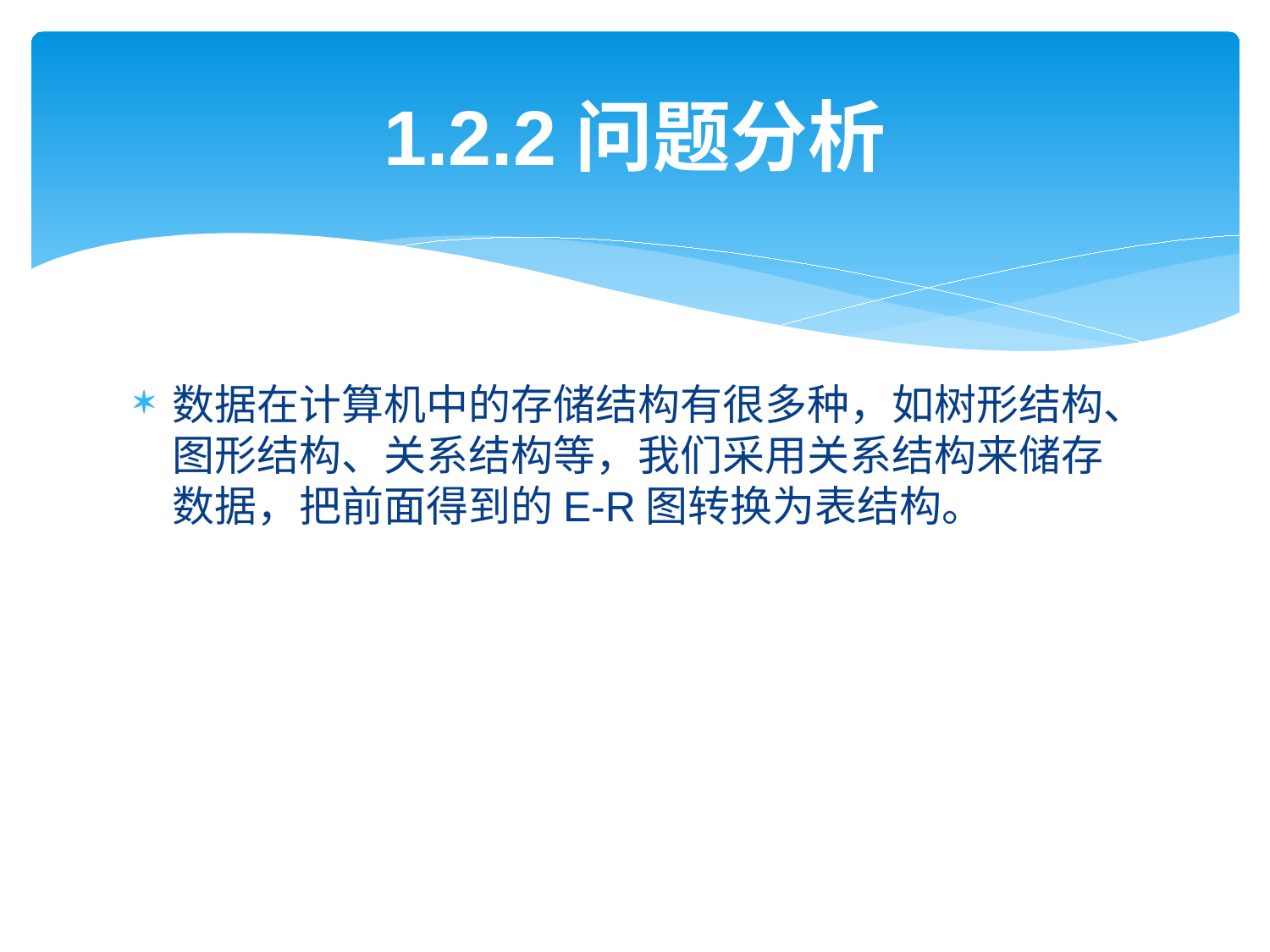

# 1.2.2问题分析
数据在计算机中的存储结构有很多种，如树形结构、图形结构、关系结构等，我们采用关系结构来储存数据，把前面得到的E-R图转换为表结构。